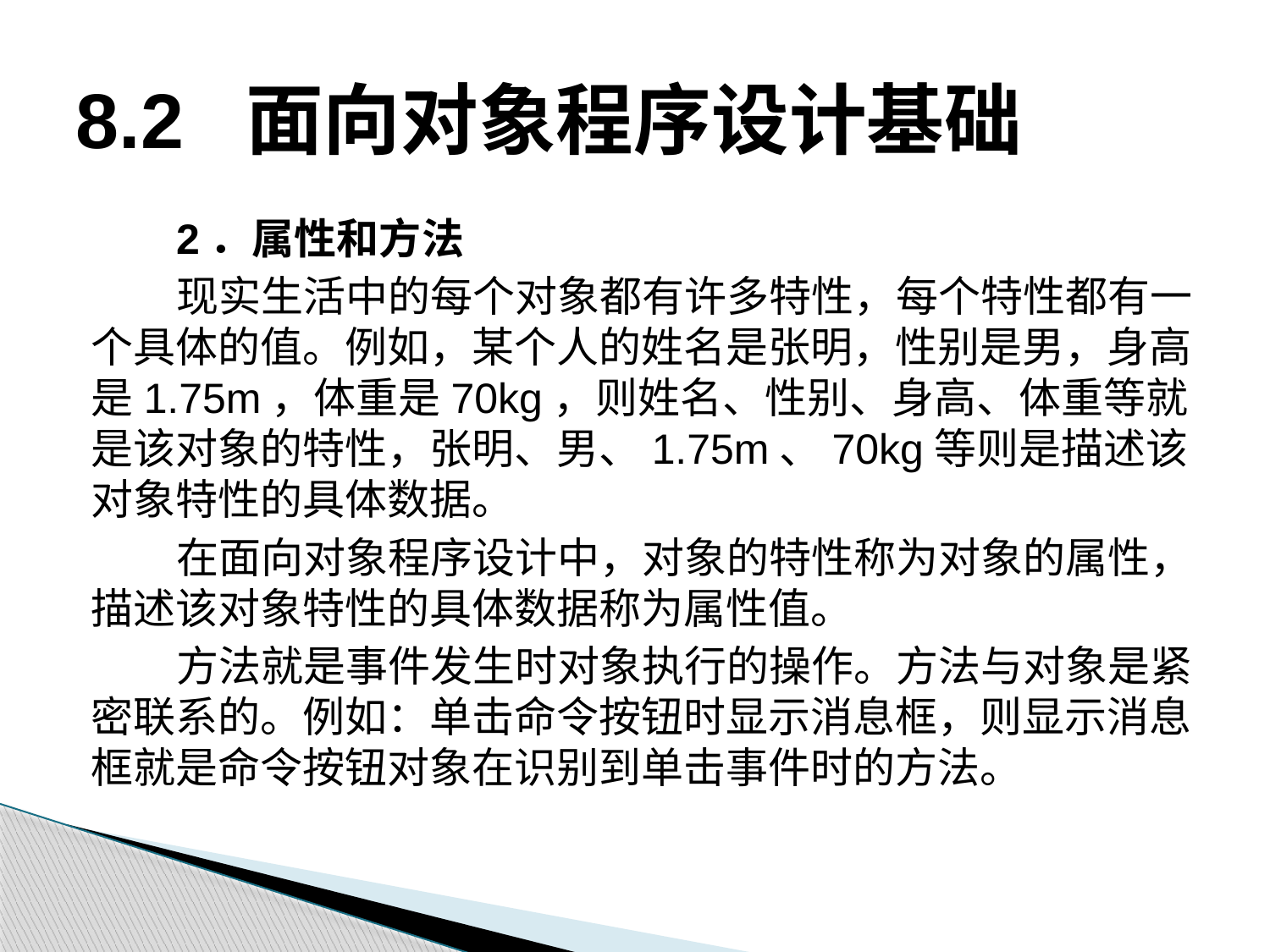

# 8.2  面向对象程序设计基础
2．属性和方法
现实生活中的每个对象都有许多特性，每个特性都有一个具体的值。例如，某个人的姓名是张明，性别是男，身高是1.75m，体重是70kg，则姓名、性别、身高、体重等就是该对象的特性，张明、男、1.75m、70kg等则是描述该对象特性的具体数据。
在面向对象程序设计中，对象的特性称为对象的属性，描述该对象特性的具体数据称为属性值。
方法就是事件发生时对象执行的操作。方法与对象是紧密联系的。例如：单击命令按钮时显示消息框，则显示消息框就是命令按钮对象在识别到单击事件时的方法。